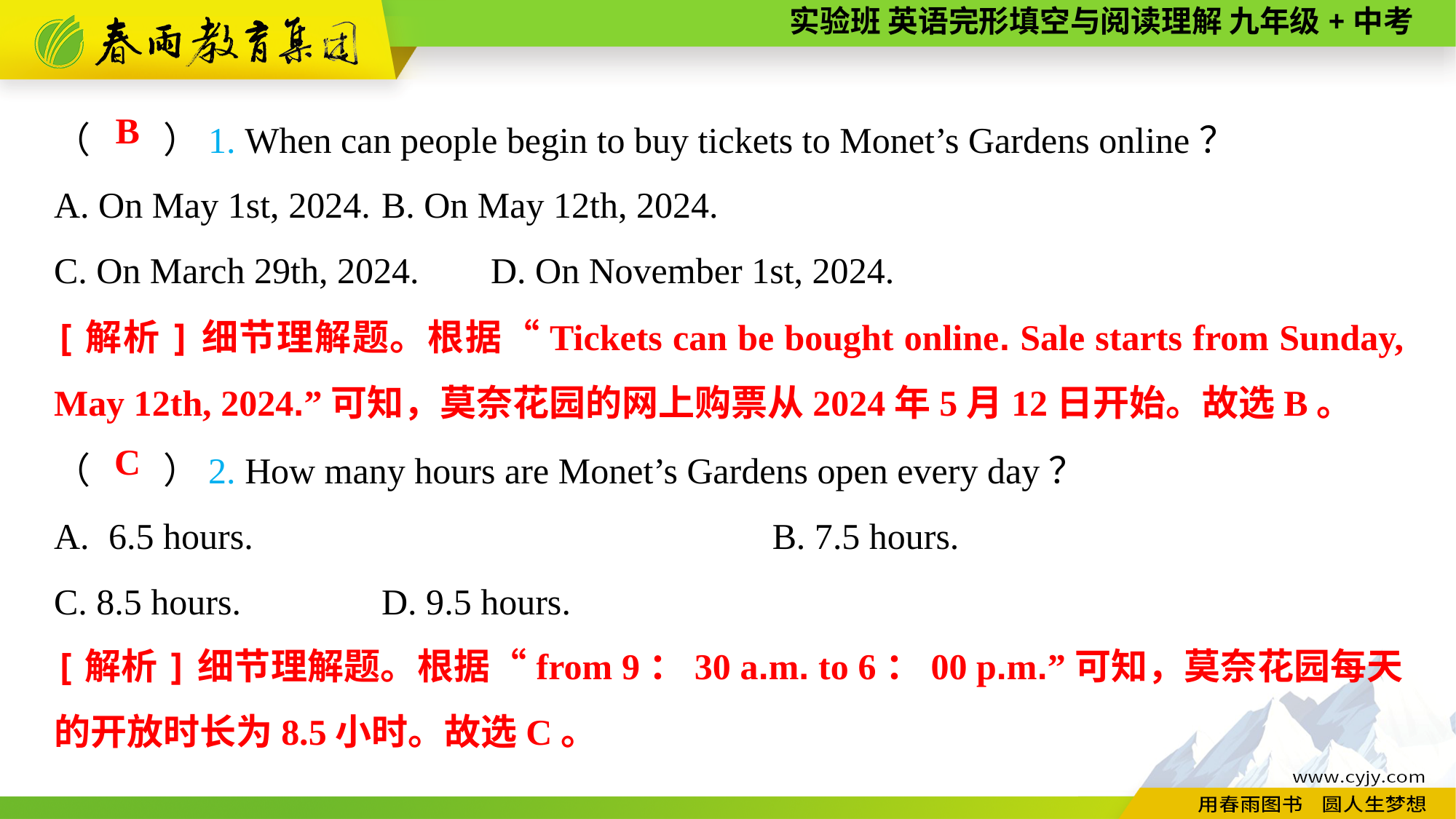

（　　）1. When can people begin to buy tickets to Monet’s Gardens online？
A. On May 1st, 2024.	B. On May 12th, 2024.
C. On March 29th, 2024.	D. On November 1st, 2024.
B
[解析]细节理解题。根据“Tickets can be bought online. Sale starts from Sunday, May 12th, 2024.”可知，莫奈花园的网上购票从2024年5月12日开始。故选B。
（　　）2. How many hours are Monet’s Gardens open every day？
6.5 hours.		B. 7.5 hours.
C. 8.5 hours.		D. 9.5 hours.
C
[解析]细节理解题。根据“from 9：30 a.m. to 6：00 p.m.”可知，莫奈花园每天的开放时长为8.5小时。故选C。